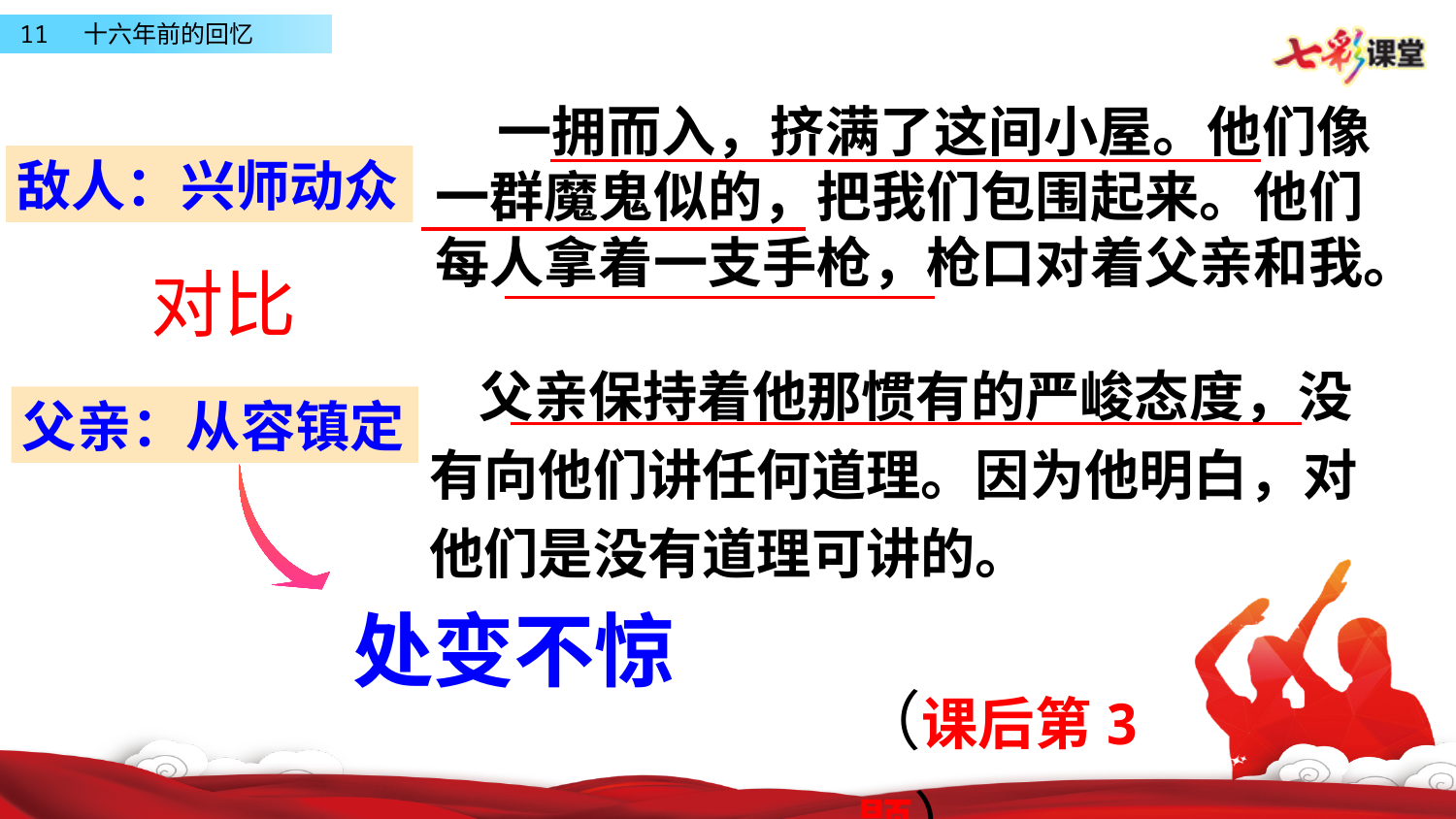

一拥而入，挤满了这间小屋。他们像一群魔鬼似的，把我们包围起来。他们每人拿着一支手枪，枪口对着父亲和我。
敌人：兴师动众
对比
   父亲保持着他那惯有的严峻态度，没有向他们讲任何道理。因为他明白，对他们是没有道理可讲的。
父亲：从容镇定

处变不惊
（课后第3题）